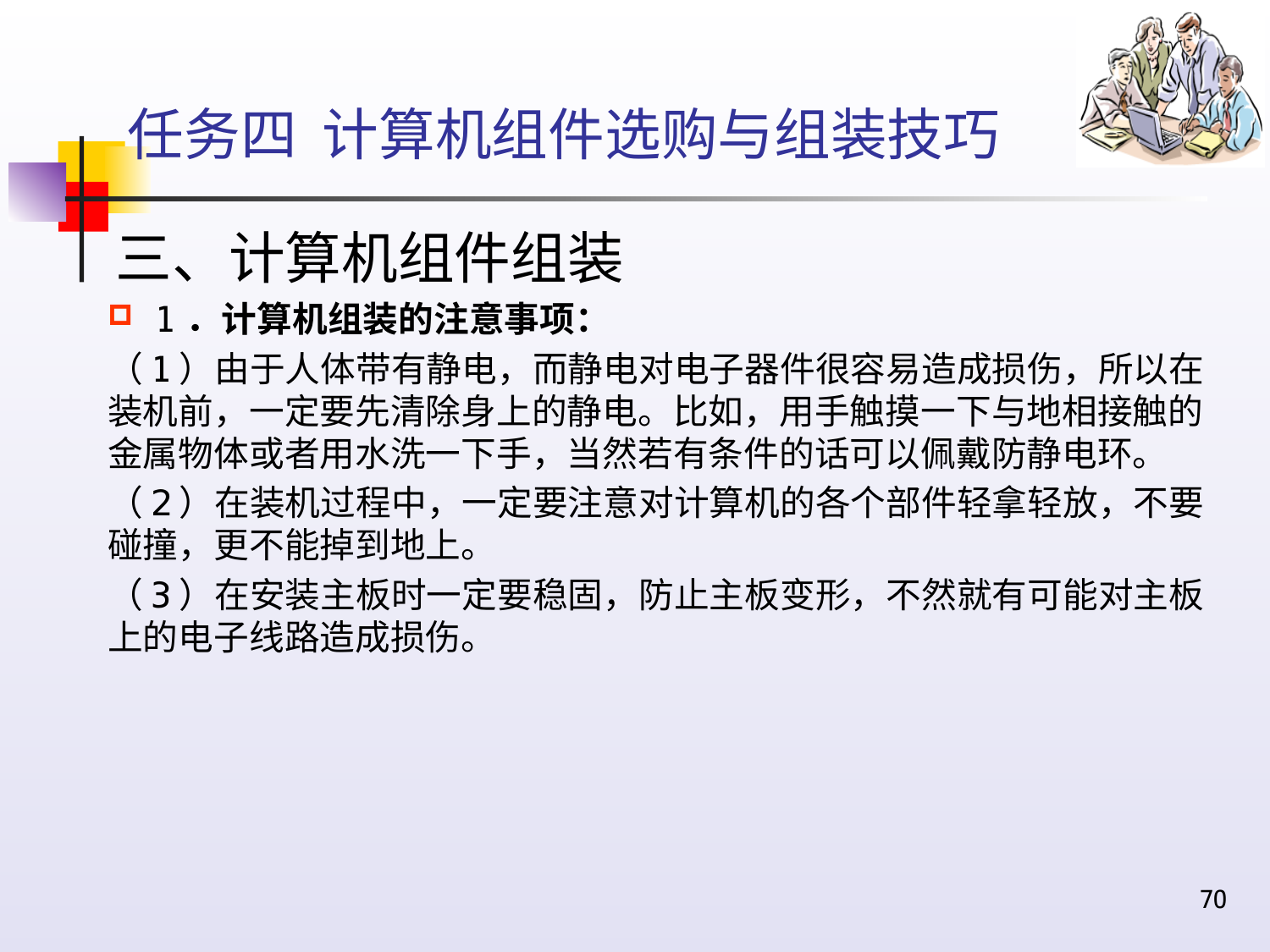

# 任务四  计算机组件选购与组装技巧
三、计算机组件组装
1．计算机组装的注意事项：
（1）由于人体带有静电，而静电对电子器件很容易造成损伤，所以在装机前，一定要先清除身上的静电。比如，用手触摸一下与地相接触的金属物体或者用水洗一下手，当然若有条件的话可以佩戴防静电环。
（2）在装机过程中，一定要注意对计算机的各个部件轻拿轻放，不要碰撞，更不能掉到地上。
（3）在安装主板时一定要稳固，防止主板变形，不然就有可能对主板上的电子线路造成损伤。
70